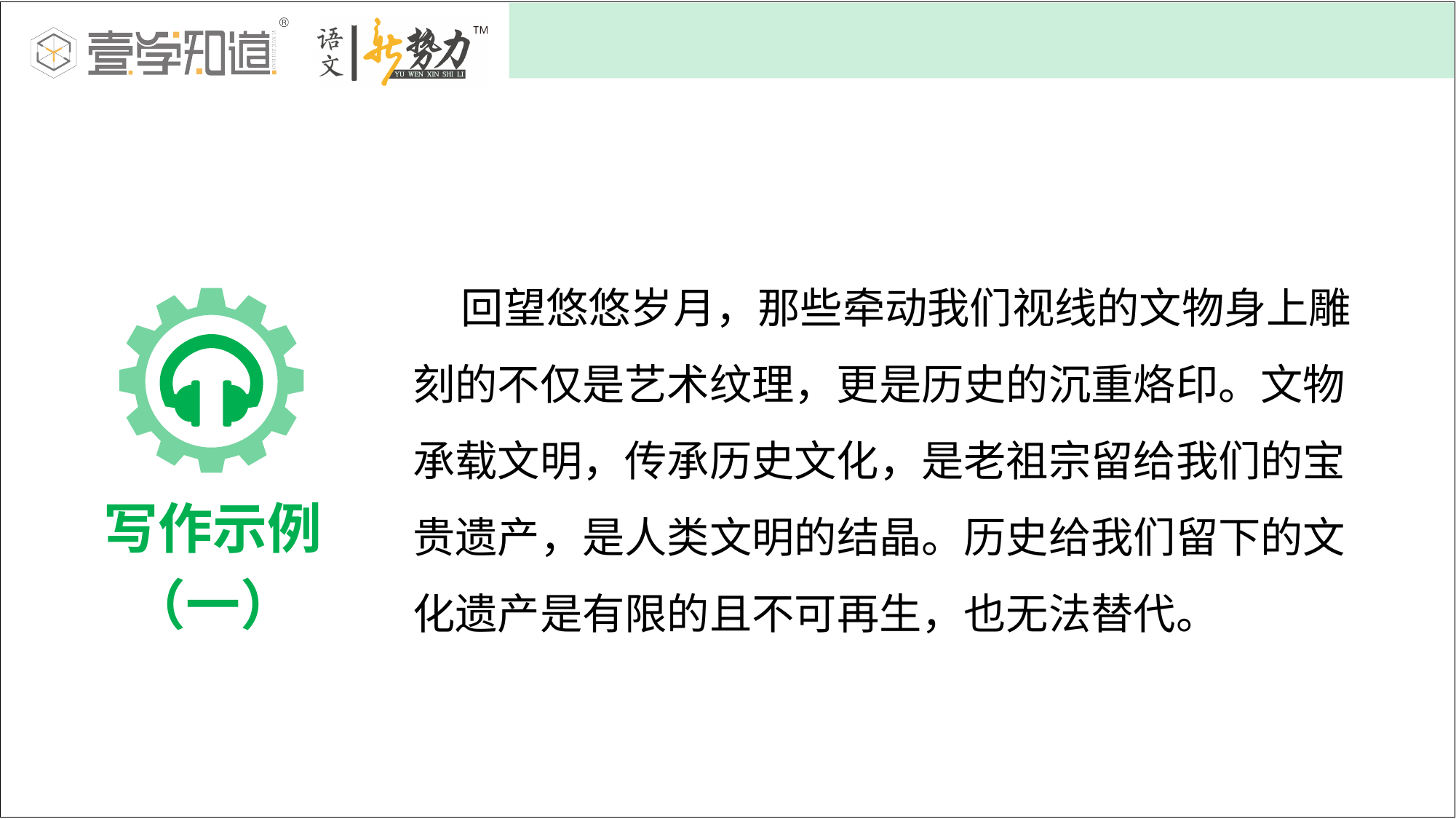

回望悠悠岁月，那些牵动我们视线的文物身上雕刻的不仅是艺术纹理，更是历史的沉重烙印。文物承载文明，传承历史文化，是老祖宗留给我们的宝贵遗产，是人类文明的结晶。历史给我们留下的文化遗产是有限的且不可再生，也无法替代。

写作示例
（一）